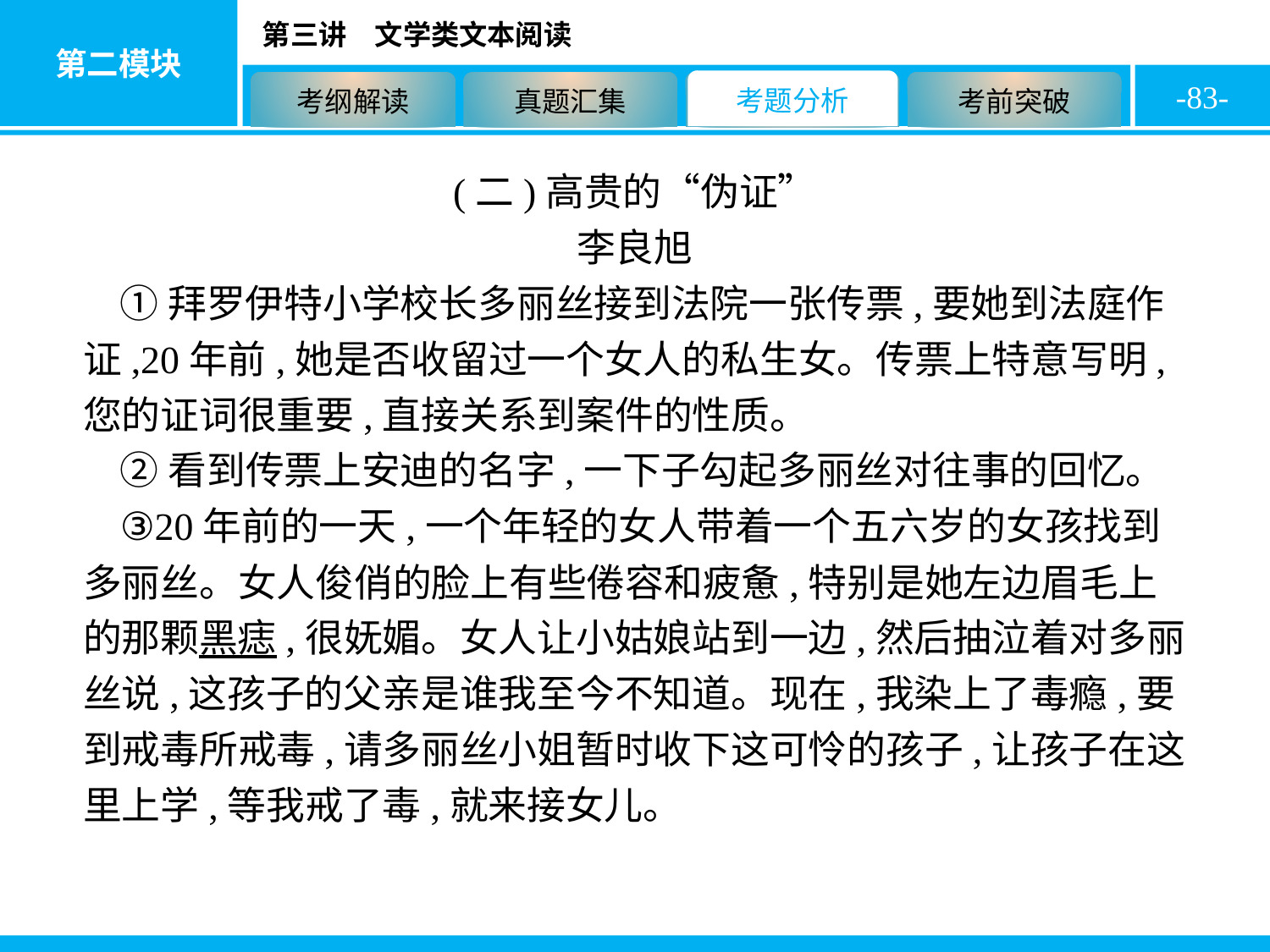

-83-
(二)高贵的“伪证”
李良旭
①拜罗伊特小学校长多丽丝接到法院一张传票,要她到法庭作证,20年前,她是否收留过一个女人的私生女。传票上特意写明,您的证词很重要,直接关系到案件的性质。
②看到传票上安迪的名字,一下子勾起多丽丝对往事的回忆。
③20年前的一天,一个年轻的女人带着一个五六岁的女孩找到多丽丝。女人俊俏的脸上有些倦容和疲惫,特别是她左边眉毛上的那颗黑痣,很妩媚。女人让小姑娘站到一边,然后抽泣着对多丽丝说,这孩子的父亲是谁我至今不知道。现在,我染上了毒瘾,要到戒毒所戒毒,请多丽丝小姐暂时收下这可怜的孩子,让孩子在这里上学,等我戒了毒,就来接女儿。